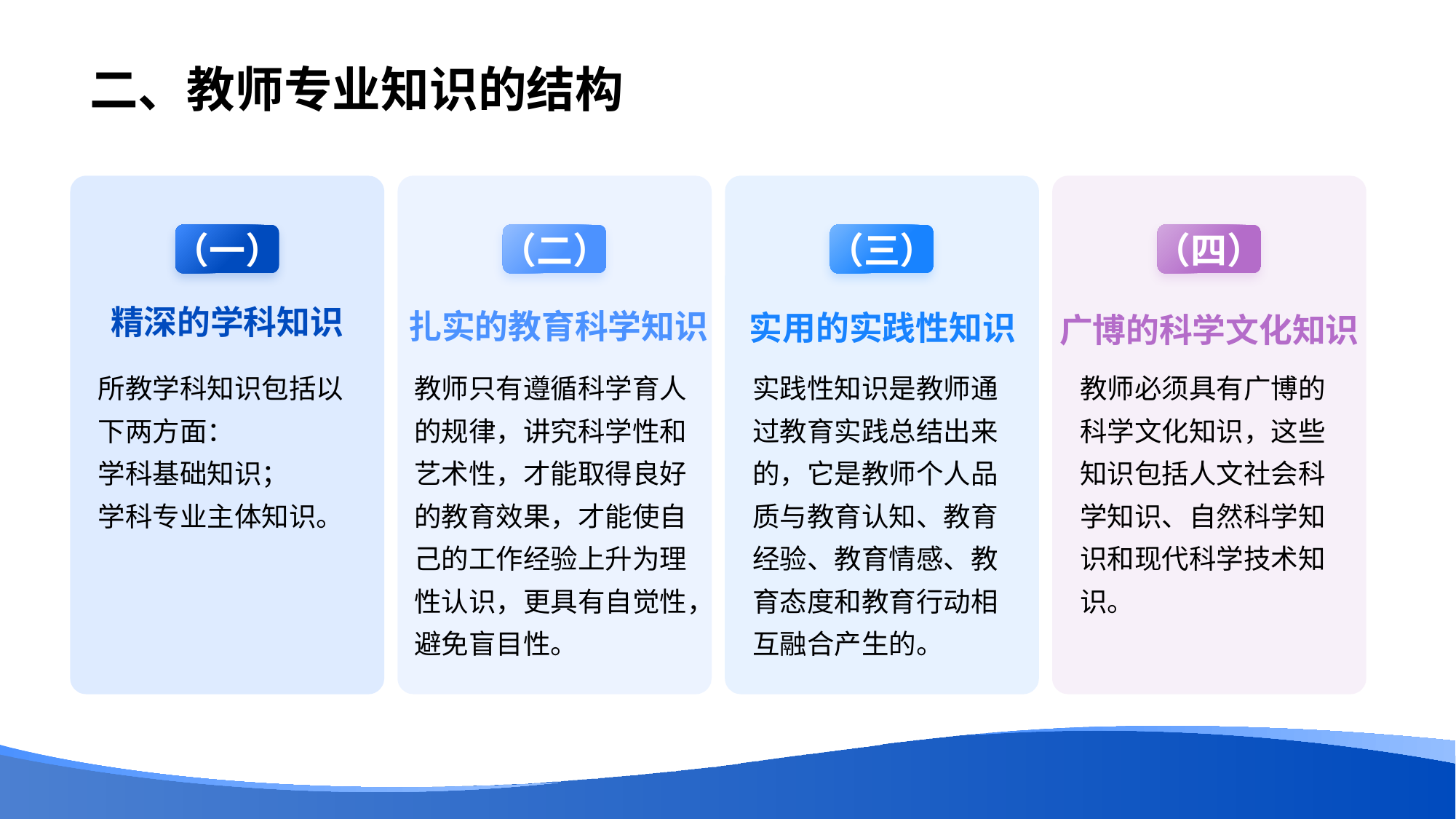

# 二、教师专业知识的结构

（一）
精深的学科知识
所教学科知识包括以下两方面：
学科基础知识；
学科专业主体知识。

（二）
扎实的教育科学知识
教师只有遵循科学育人的规律，讲究科学性和艺术性，才能取得良好的教育效果，才能使自己的工作经验上升为理性认识，更具有自觉性，避免盲目性。

（三）
实用的实践性知识
实践性知识是教师通过教育实践总结出来的，它是教师个人品质与教育认知、教育经验、教育情感、教育态度和教育行动相互融合产生的。

（四）
广博的科学文化知识
教师必须具有广博的科学文化知识，这些知识包括人文社会科学知识、自然科学知识和现代科学技术知识。